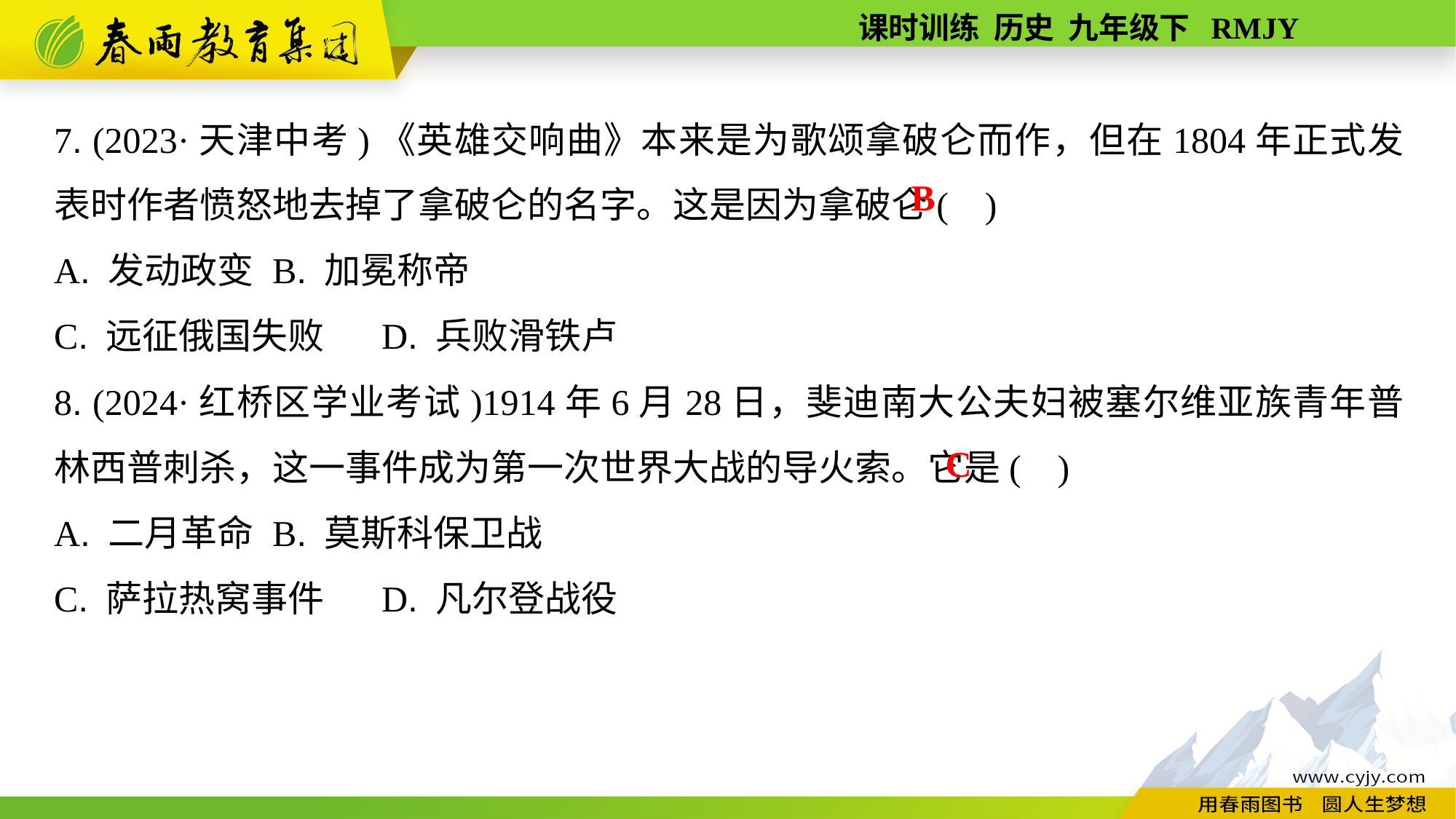

7. (2023·天津中考)《英雄交响曲》本来是为歌颂拿破仑而作，但在1804年正式发表时作者愤怒地去掉了拿破仑的名字。这是因为拿破仑(    )
A. 发动政变	B. 加冕称帝
C. 远征俄国失败	D. 兵败滑铁卢
8. (2024·红桥区学业考试)1914年6月28日，斐迪南大公夫妇被塞尔维亚族青年普林西普刺杀，这一事件成为第一次世界大战的导火索。它是(    )
A. 二月革命	B. 莫斯科保卫战
C. 萨拉热窝事件	D. 凡尔登战役
B
C